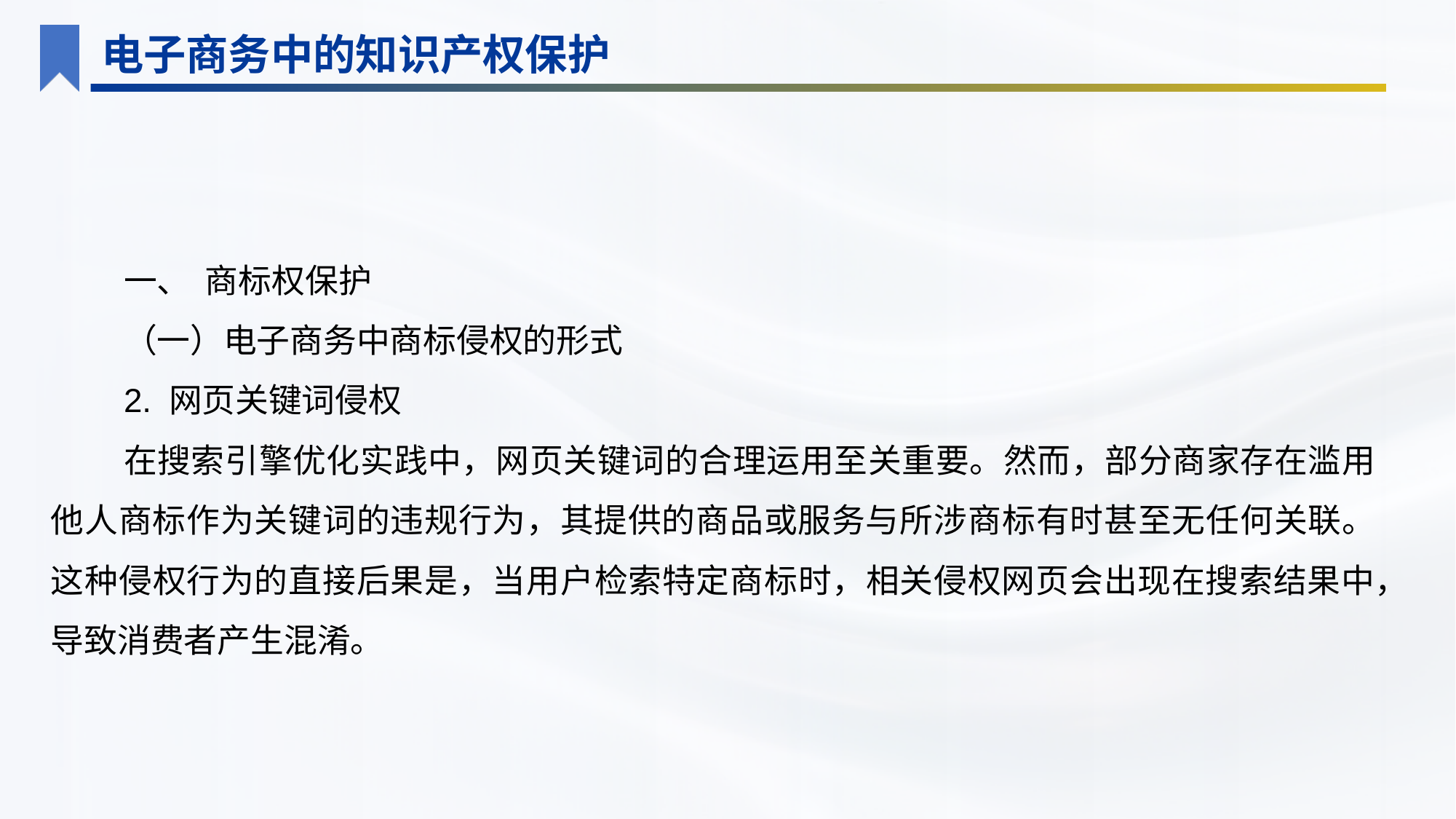

电子商务中的知识产权保护
一、  商标权保护
（一）电子商务中商标侵权的形式
2. 网页关键词侵权
在搜索引擎优化实践中，网页关键词的合理运用至关重要。然而，部分商家存在滥用他人商标作为关键词的违规行为，其提供的商品或服务与所涉商标有时甚至无任何关联。这种侵权行为的直接后果是，当用户检索特定商标时，相关侵权网页会出现在搜索结果中，导致消费者产生混淆。